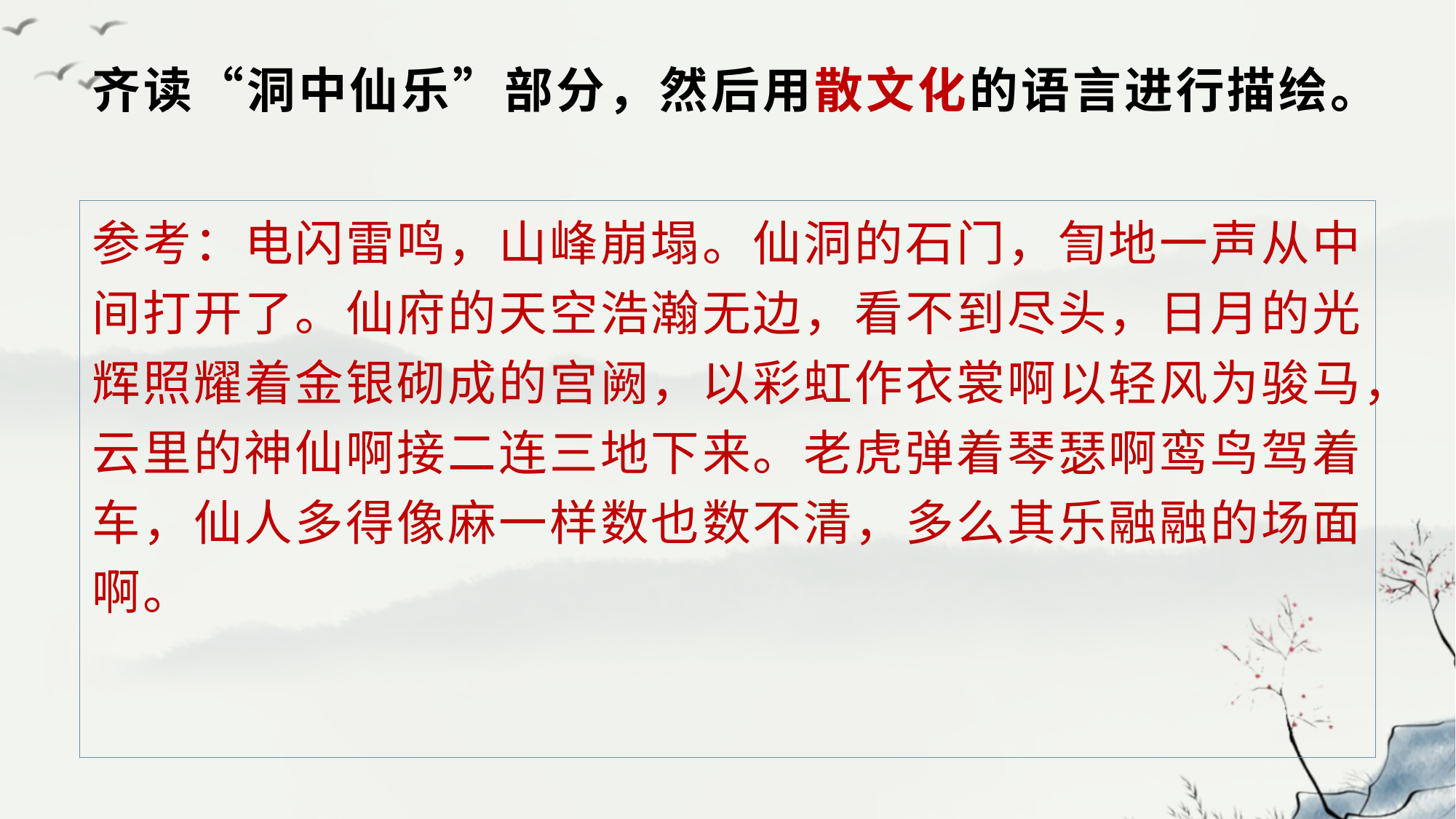

# 齐读“洞中仙乐”部分，然后用散文化的语言进行描绘。
参考：电闪雷鸣，山峰崩塌。仙洞的石门，訇地一声从中间打开了。仙府的天空浩瀚无边，看不到尽头，日月的光辉照耀着金银砌成的宫阙，以彩虹作衣裳啊以轻风为骏马，云里的神仙啊接二连三地下来。老虎弹着琴瑟啊鸾鸟驾着车，仙人多得像麻一样数也数不清，多么其乐融融的场面啊。